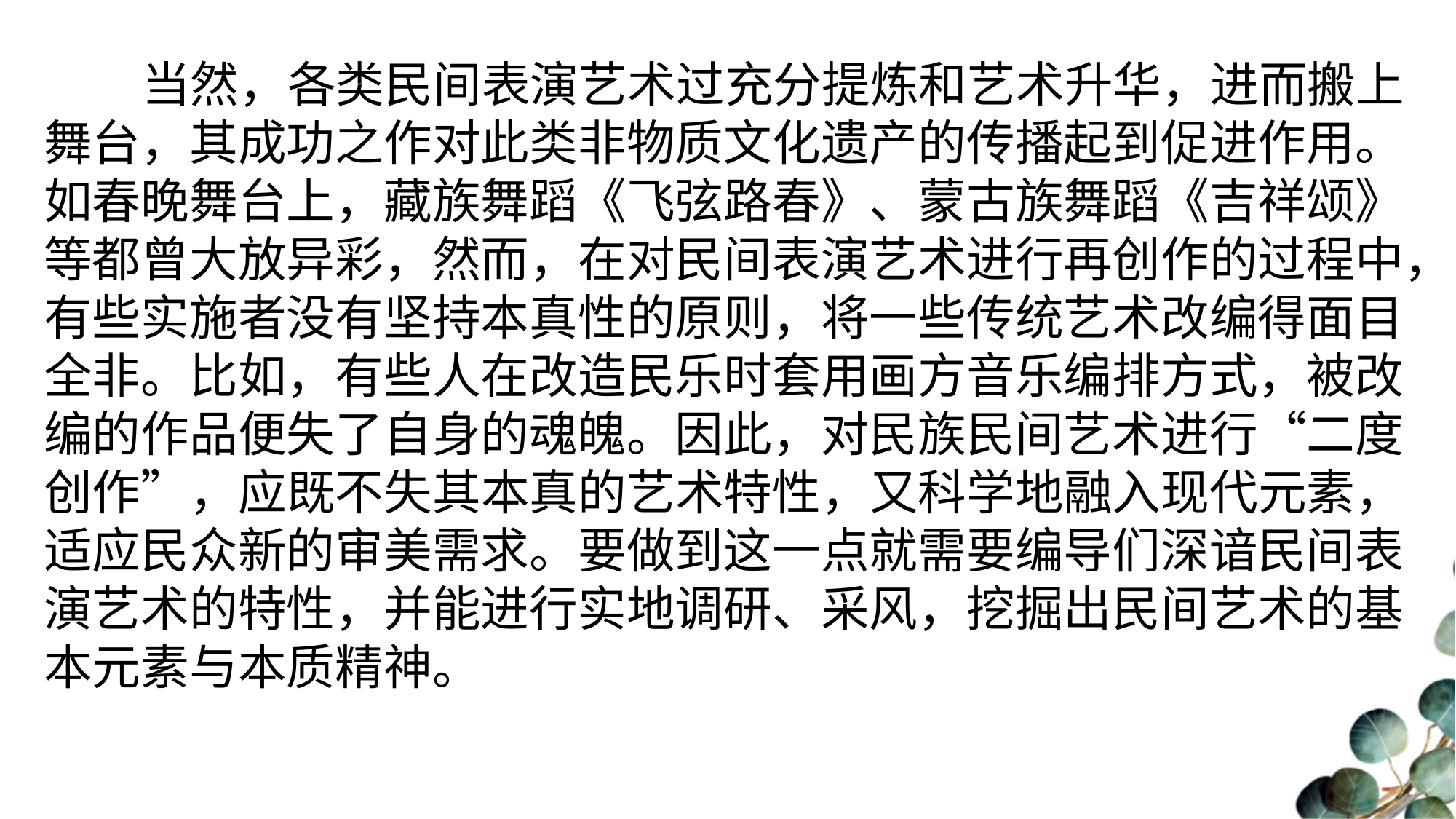

当然，各类民间表演艺术过充分提炼和艺术升华，进而搬上舞台，其成功之作对此类非物质文化遗产的传播起到促进作用。如春晚舞台上，藏族舞蹈《飞弦路春》、蒙古族舞蹈《吉祥颂》等都曾大放异彩，然而，在对民间表演艺术进行再创作的过程中，有些实施者没有坚持本真性的原则，将一些传统艺术改编得面目全非。比如，有些人在改造民乐时套用画方音乐编排方式，被改编的作品便失了自身的魂魄。因此，对民族民间艺术进行“二度创作”，应既不失其本真的艺术特性，又科学地融入现代元素，适应民众新的审美需求。要做到这一点就需要编导们深谙民间表演艺术的特性，并能进行实地调研、采风，挖掘出民间艺术的基本元素与本质精神。